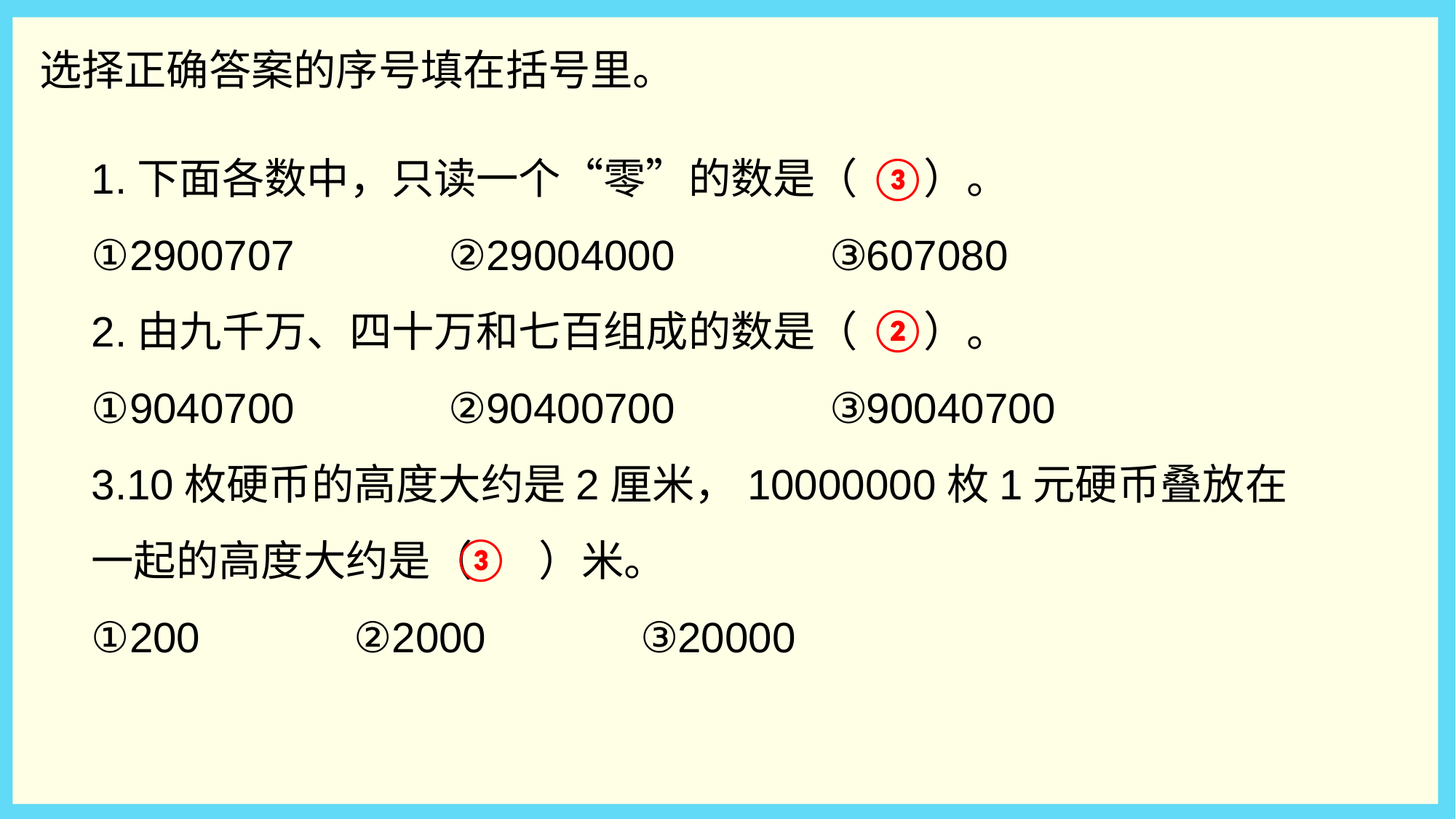

选择正确答案的序号填在括号里。
1.下面各数中，只读一个“零”的数是（       ）。
①2900707             ②29004000             ③607080
2.由九千万、四十万和七百组成的数是（       ）。
①9040700             ②90400700             ③90040700
3.10枚硬币的高度大约是2厘米，10000000枚1元硬币叠放在一起的高度大约是（       ）米。
①200             ②2000             ③20000
③
②

③